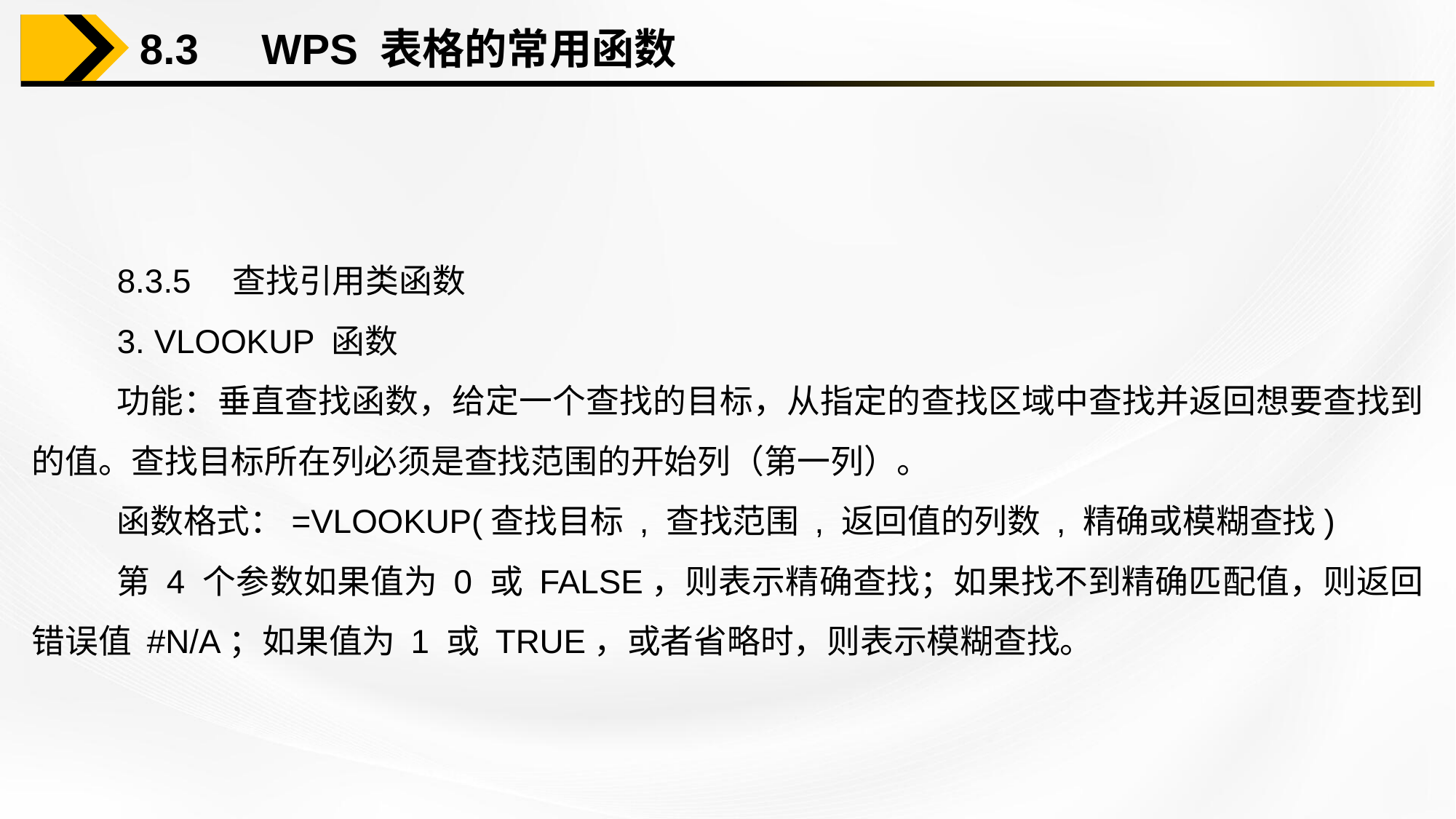

8.3　WPS 表格的常用函数
8.3.5　查找引用类函数
3. VLOOKUP 函数
功能：垂直查找函数，给定一个查找的目标，从指定的查找区域中查找并返回想要查找到的值。查找目标所在列必须是查找范围的开始列（第一列）。
函数格式：=VLOOKUP(查找目标 , 查找范围 , 返回值的列数 , 精确或模糊查找)
第 4 个参数如果值为 0 或 FALSE，则表示精确查找；如果找不到精确匹配值，则返回错误值 #N/A；如果值为 1 或 TRUE，或者省略时，则表示模糊查找。